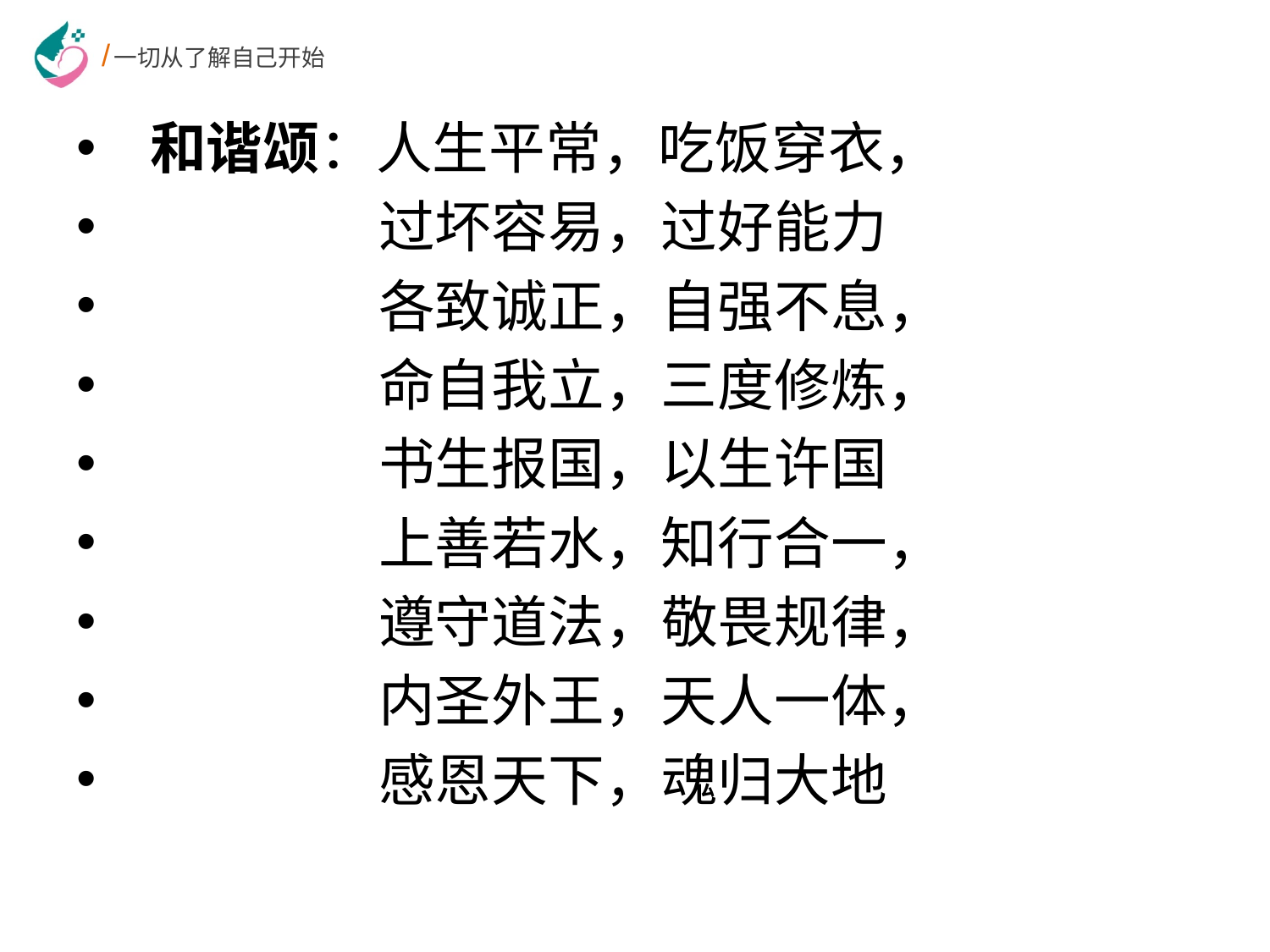

和谐颂：人生平常，吃饭穿衣，
                   过坏容易，过好能力
                   各致诚正，自强不息，
                   命自我立，三度修炼，
                   书生报国，以生许国
                   上善若水，知行合一，
                   遵守道法，敬畏规律，
                   内圣外王，天人一体，
                   感恩天下，魂归大地